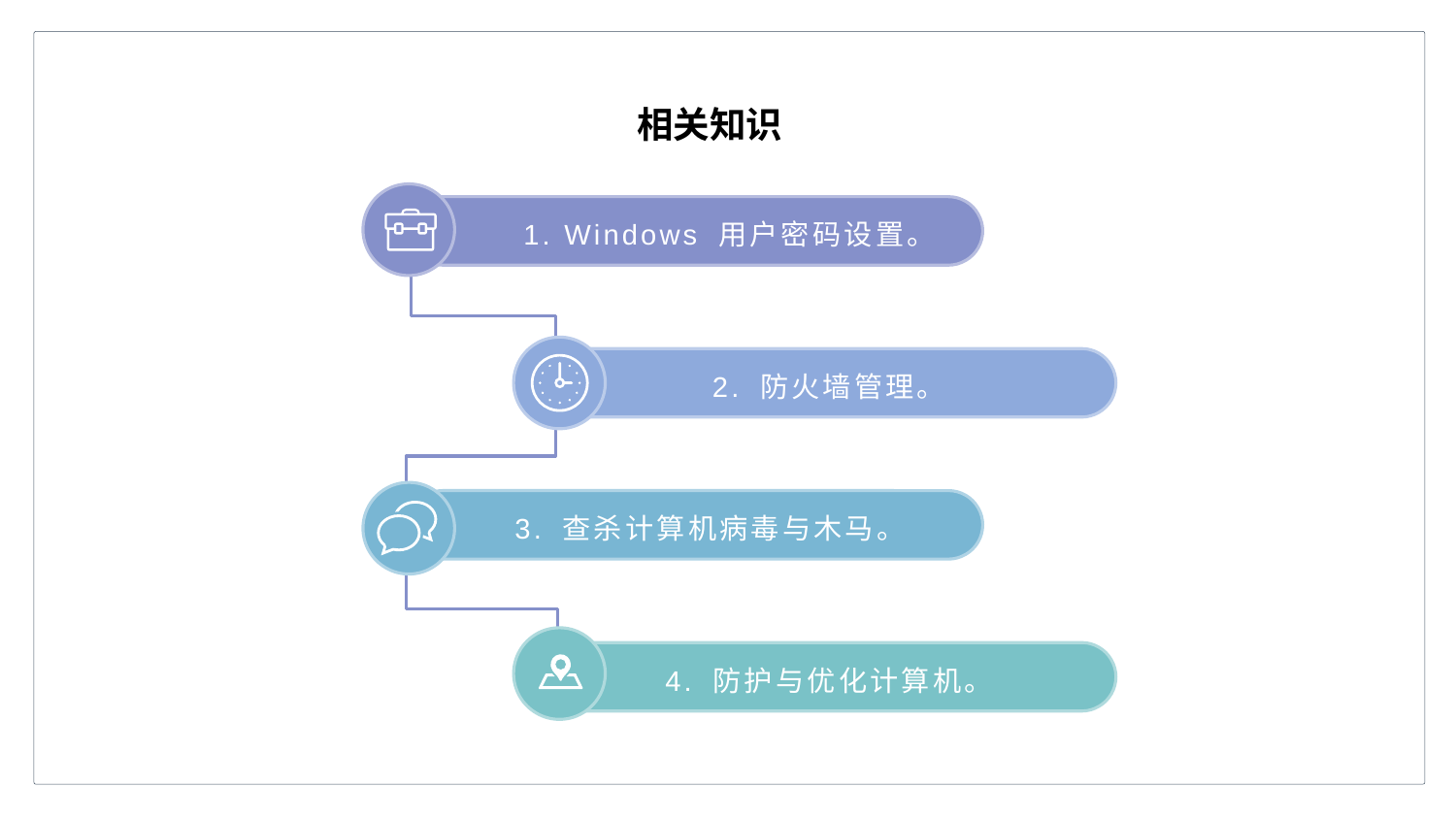

相关知识

1. Windows 用户密码设置。

2. 防火墙管理。

3. 查杀计算机病毒与木马。

4. 防护与优化计算机。